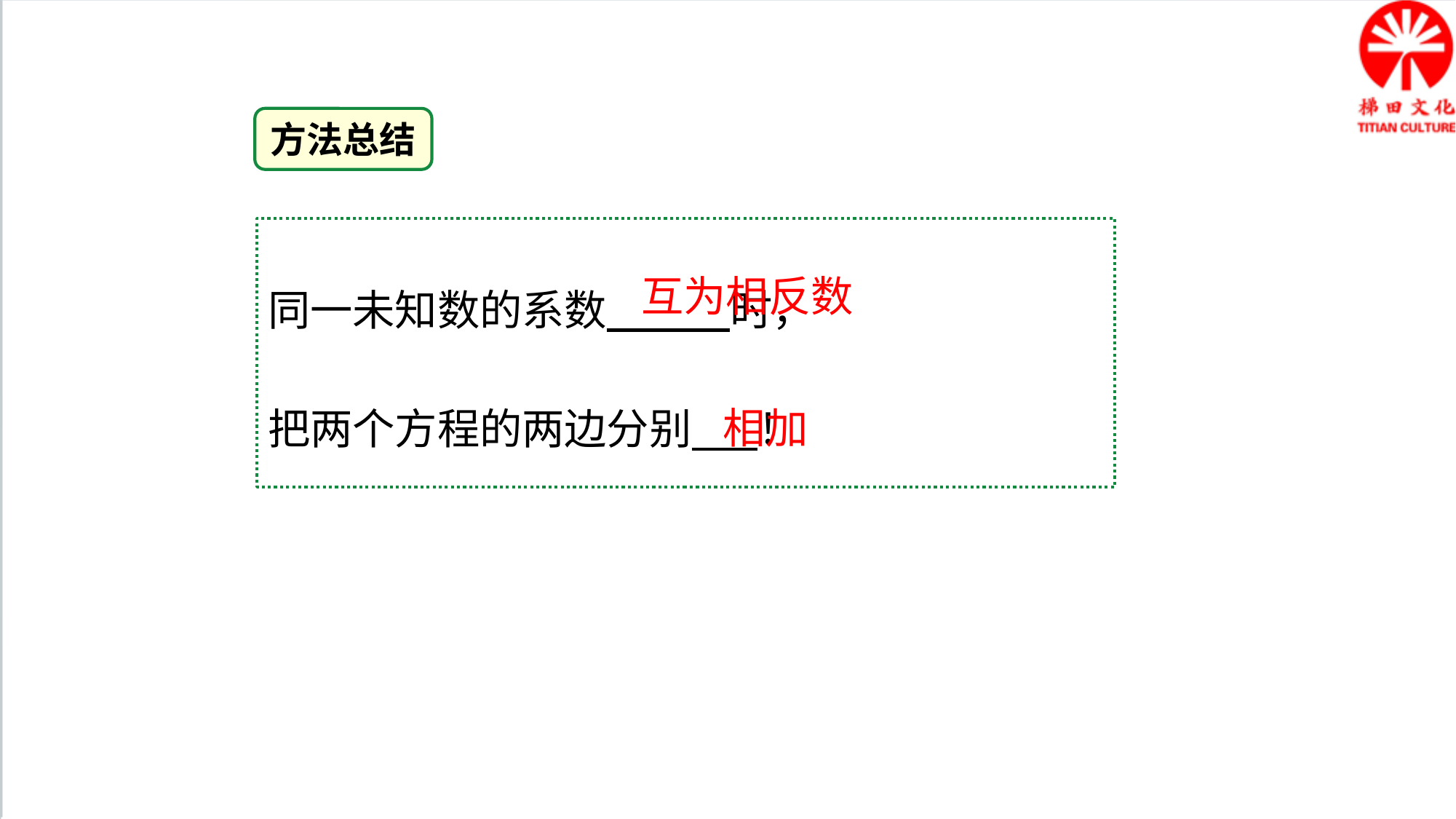

方法总结

同一未知数的系数             时，

把两个方程的两边分别       ！
互为相反数
相加